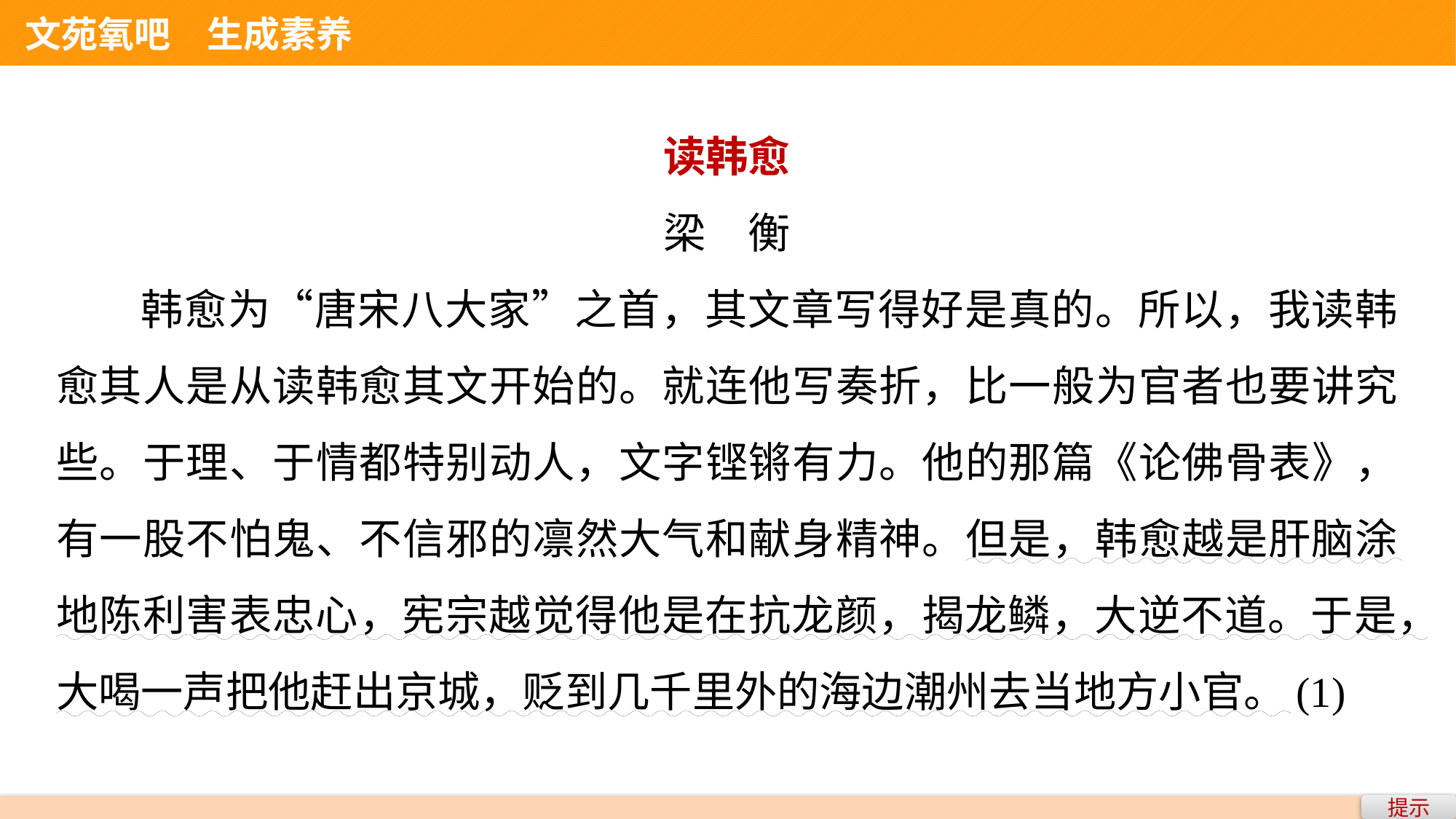

文苑氧吧　生成素养
读韩愈
梁　衡
韩愈为“唐宋八大家”之首，其文章写得好是真的。所以，我读韩愈其人是从读韩愈其文开始的。就连他写奏折，比一般为官者也要讲究些。于理、于情都特别动人，文字铿锵有力。他的那篇《论佛骨表》，有一股不怕鬼、不信邪的凛然大气和献身精神。但是，韩愈越是肝脑涂地陈利害表忠心，宪宗越觉得他是在抗龙颜，揭龙鳞，大逆不道。于是，大喝一声把他赶出京城，贬到几千里外的海边潮州去当地方小官。(1)
提示